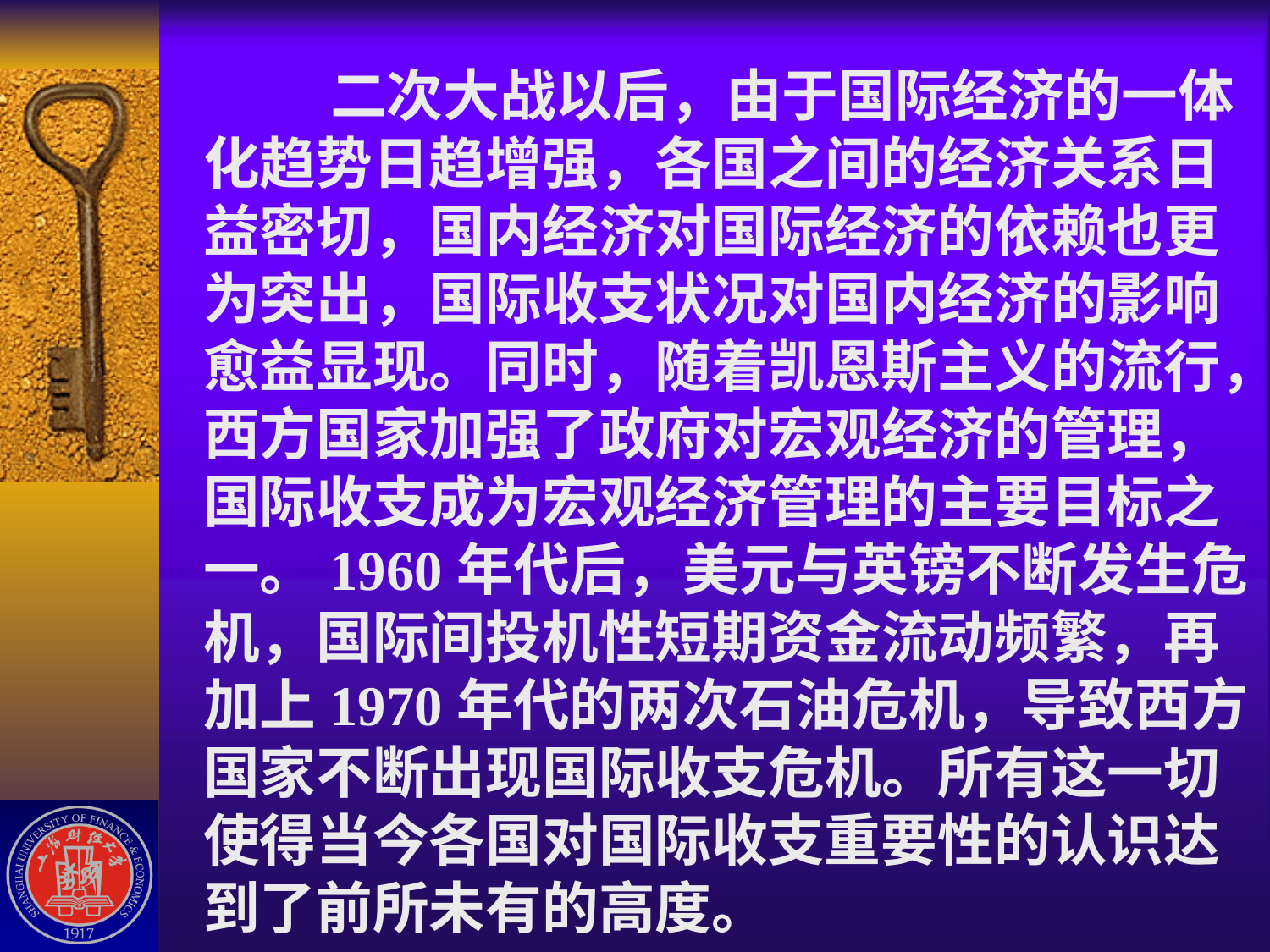

# 二次大战以后，由于国际经济的一体化趋势日趋增强，各国之间的经济关系日益密切，国内经济对国际经济的依赖也更为突出，国际收支状况对国内经济的影响愈益显现。同时，随着凯恩斯主义的流行，西方国家加强了政府对宏观经济的管理，国际收支成为宏观经济管理的主要目标之一。1960年代后，美元与英镑不断发生危机，国际间投机性短期资金流动频繁，再加上1970年代的两次石油危机，导致西方国家不断出现国际收支危机。所有这一切使得当今各国对国际收支重要性的认识达到了前所未有的高度。